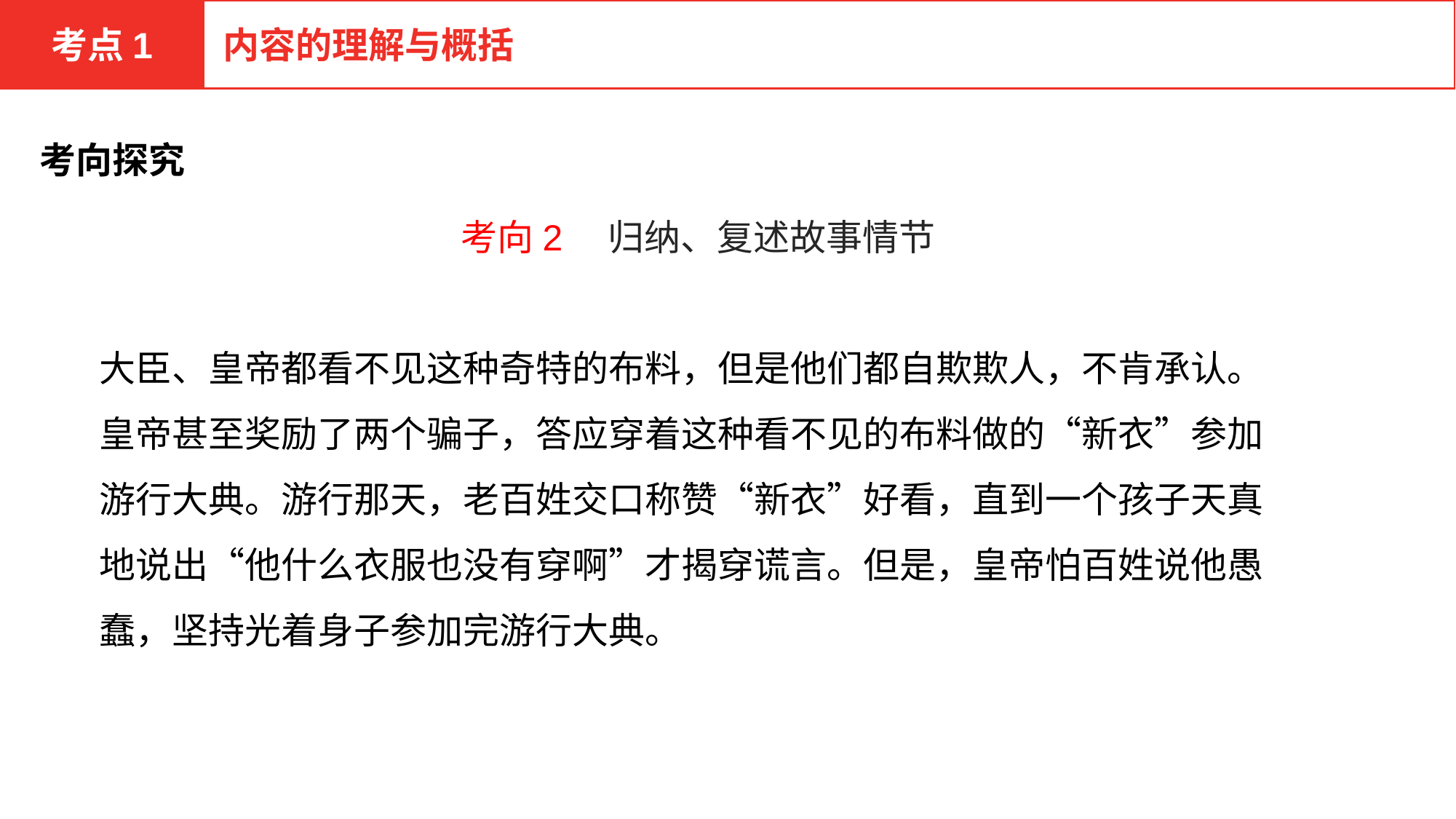

考点1
内容的理解与概括
考向探究
考向2　归纳、复述故事情节

大臣、皇帝都看不见这种奇特的布料，但是他们都自欺欺人，不肯承认。皇帝甚至奖励了两个骗子，答应穿着这种看不见的布料做的“新衣”参加游行大典。游行那天，老百姓交口称赞“新衣”好看，直到一个孩子天真地说出“他什么衣服也没有穿啊”才揭穿谎言。但是，皇帝怕百姓说他愚蠢，坚持光着身子参加完游行大典。